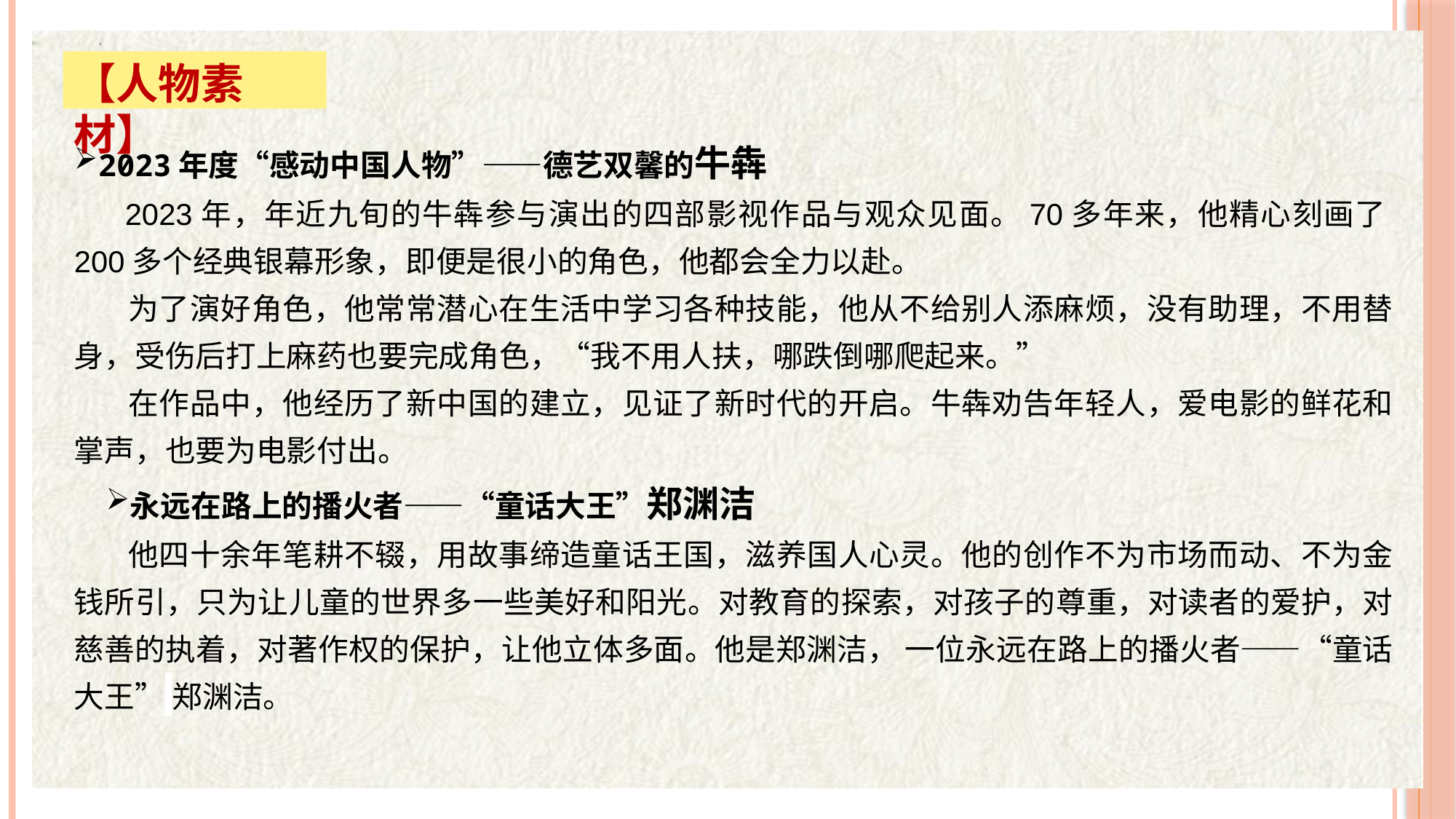

【人物素材】
2023年度“感动中国人物”——德艺双馨的牛犇
  2023年，年近九旬的牛犇参与演出的四部影视作品与观众见面。70多年来，他精心刻画了200多个经典银幕形象，即便是很小的角色，他都会全力以赴。
  为了演好角色，他常常潜心在生活中学习各种技能，他从不给别人添麻烦，没有助理，不用替身，受伤后打上麻药也要完成角色，“我不用人扶，哪跌倒哪爬起来。”
  在作品中，他经历了新中国的建立，见证了新时代的开启。牛犇劝告年轻人，爱电影的鲜花和掌声，也要为电影付出。
永远在路上的播火者——“童话大王”郑渊洁
  他四十余年笔耕不辍，用故事缔造童话王国，滋养国人心灵。他的创作不为市场而动、不为金钱所引，只为让儿童的世界多一些美好和阳光。对教育的探索，对孩子的尊重，对读者的爱护，对慈善的执着，对著作权的保护，让他立体多面。他是郑渊洁， 一位永远在路上的播火者——“童话大王” 郑渊洁。